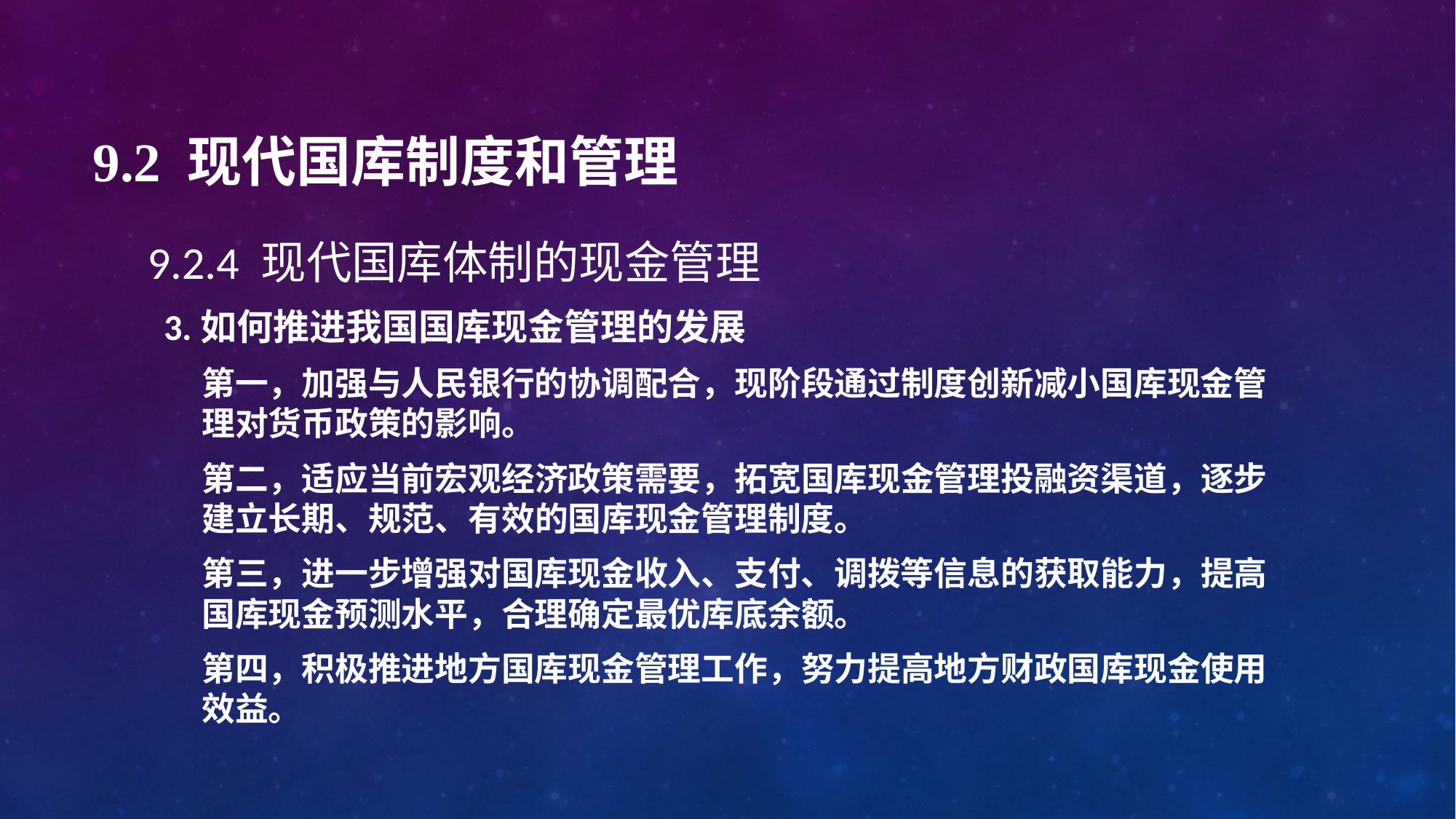

# 9.2 现代国库制度和管理
9.2.4 现代国库体制的现金管理
  3.如何推进我国国库现金管理的发展
第一，加强与人民银行的协调配合，现阶段通过制度创新减小国库现金管理对货币政策的影响。
第二，适应当前宏观经济政策需要，拓宽国库现金管理投融资渠道，逐步建立长期、规范、有效的国库现金管理制度。
第三，进一步增强对国库现金收入、支付、调拨等信息的获取能力，提高国库现金预测水平，合理确定最优库底余额。
第四，积极推进地方国库现金管理工作，努力提高地方财政国库现金使用效益。